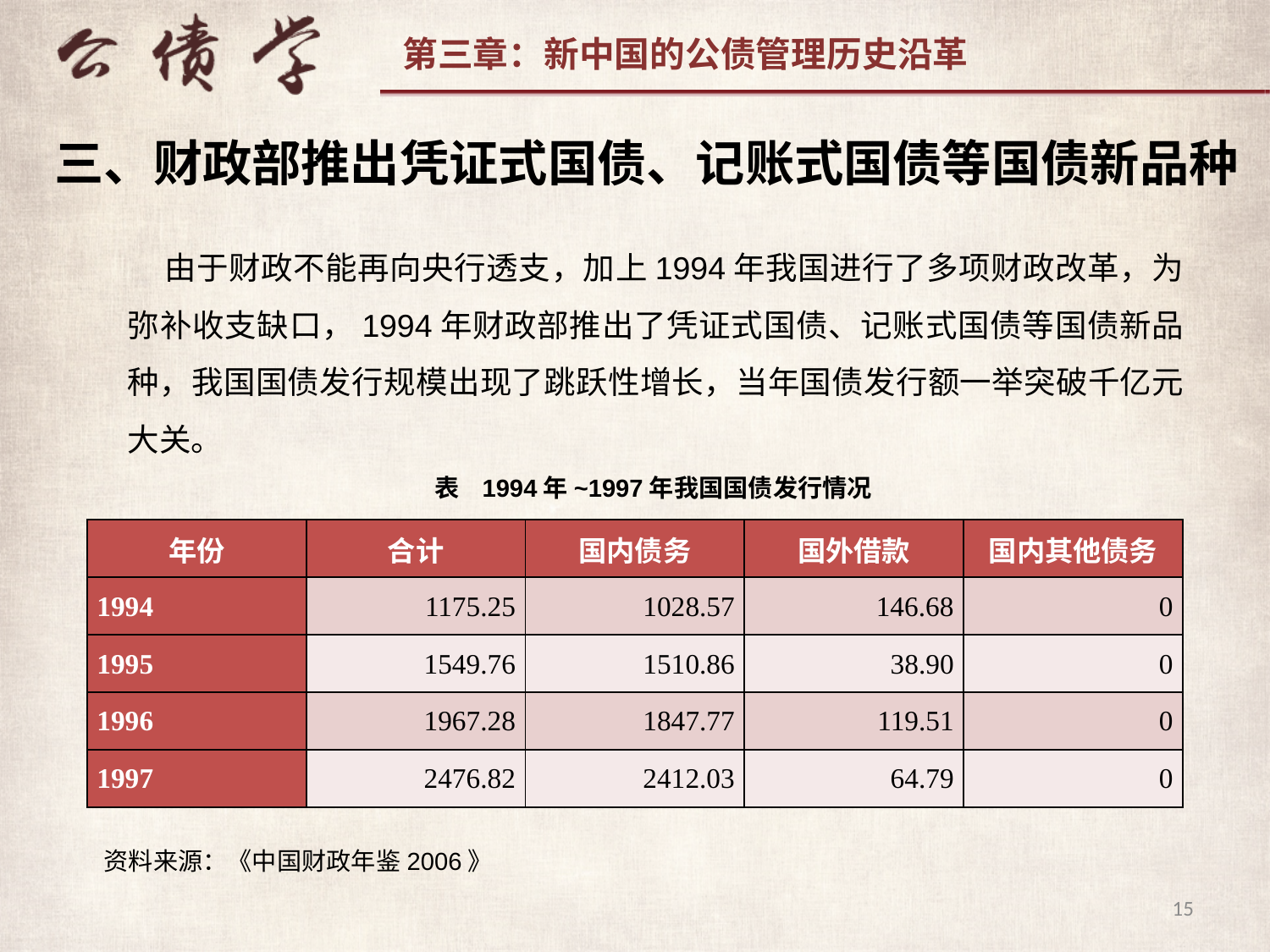

三、财政部推出凭证式国债、记账式国债等国债新品种
由于财政不能再向央行透支，加上1994年我国进行了多项财政改革，为弥补收支缺口，1994年财政部推出了凭证式国债、记账式国债等国债新品种，我国国债发行规模出现了跳跃性增长，当年国债发行额一举突破千亿元大关。
表   1994年~1997年我国国债发行情况
| 年份 | 合计 | 国内债务 | 国外借款 | 国内其他债务 |
| --- | --- | --- | --- | --- |
| 1994 | 1175.25 | 1028.57 | 146.68 | 0 |
| 1995 | 1549.76 | 1510.86 | 38.90 | 0 |
| 1996 | 1967.28 | 1847.77 | 119.51 | 0 |
| 1997 | 2476.82 | 2412.03 | 64.79 | 0 |
资料来源：《中国财政年鉴2006》
15